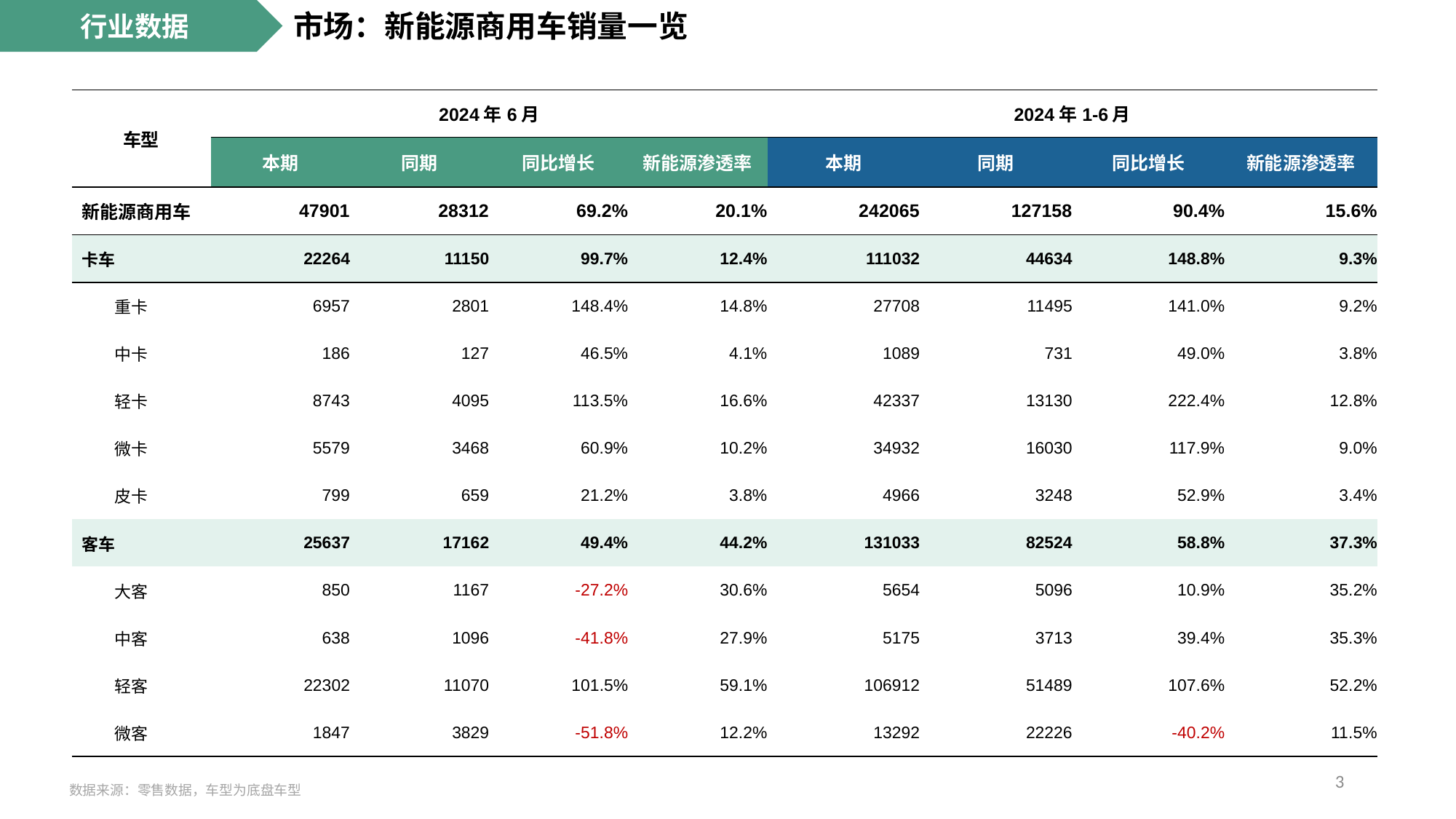

行业数据
市场：新能源商用车销量一览
| 车型 | 2024年6月 |  |  |  | 2024年1-6月 |  |  |  |
| --- | --- | --- | --- | --- | --- | --- | --- | --- |
|  | 本期 | 同期 | 同比增长 | 新能源渗透率 | 本期 | 同期 | 同比增长 | 新能源渗透率 |
| 新能源商用车 | 47901 | 28312 | 69.2% | 20.1% | 242065 | 127158 | 90.4% | 15.6% |
| 卡车 | 22264 | 11150 | 99.7% | 12.4% | 111032 | 44634 | 148.8% | 9.3% |
| 重卡 | 6957 | 2801 | 148.4% | 14.8% | 27708 | 11495 | 141.0% | 9.2% |
| 中卡 | 186 | 127 | 46.5% | 4.1% | 1089 | 731 | 49.0% | 3.8% |
| 轻卡 | 8743 | 4095 | 113.5% | 16.6% | 42337 | 13130 | 222.4% | 12.8% |
| 微卡 | 5579 | 3468 | 60.9% | 10.2% | 34932 | 16030 | 117.9% | 9.0% |
| 皮卡 | 799 | 659 | 21.2% | 3.8% | 4966 | 3248 | 52.9% | 3.4% |
| 客车 | 25637 | 17162 | 49.4% | 44.2% | 131033 | 82524 | 58.8% | 37.3% |
| 大客 | 850 | 1167 | -27.2% | 30.6% | 5654 | 5096 | 10.9% | 35.2% |
| 中客 | 638 | 1096 | -41.8% | 27.9% | 5175 | 3713 | 39.4% | 35.3% |
| 轻客 | 22302 | 11070 | 101.5% | 59.1% | 106912 | 51489 | 107.6% | 52.2% |
| 微客 | 1847 | 3829 | -51.8% | 12.2% | 13292 | 22226 | -40.2% | 11.5% |
3
数据来源：零售数据，车型为底盘车型